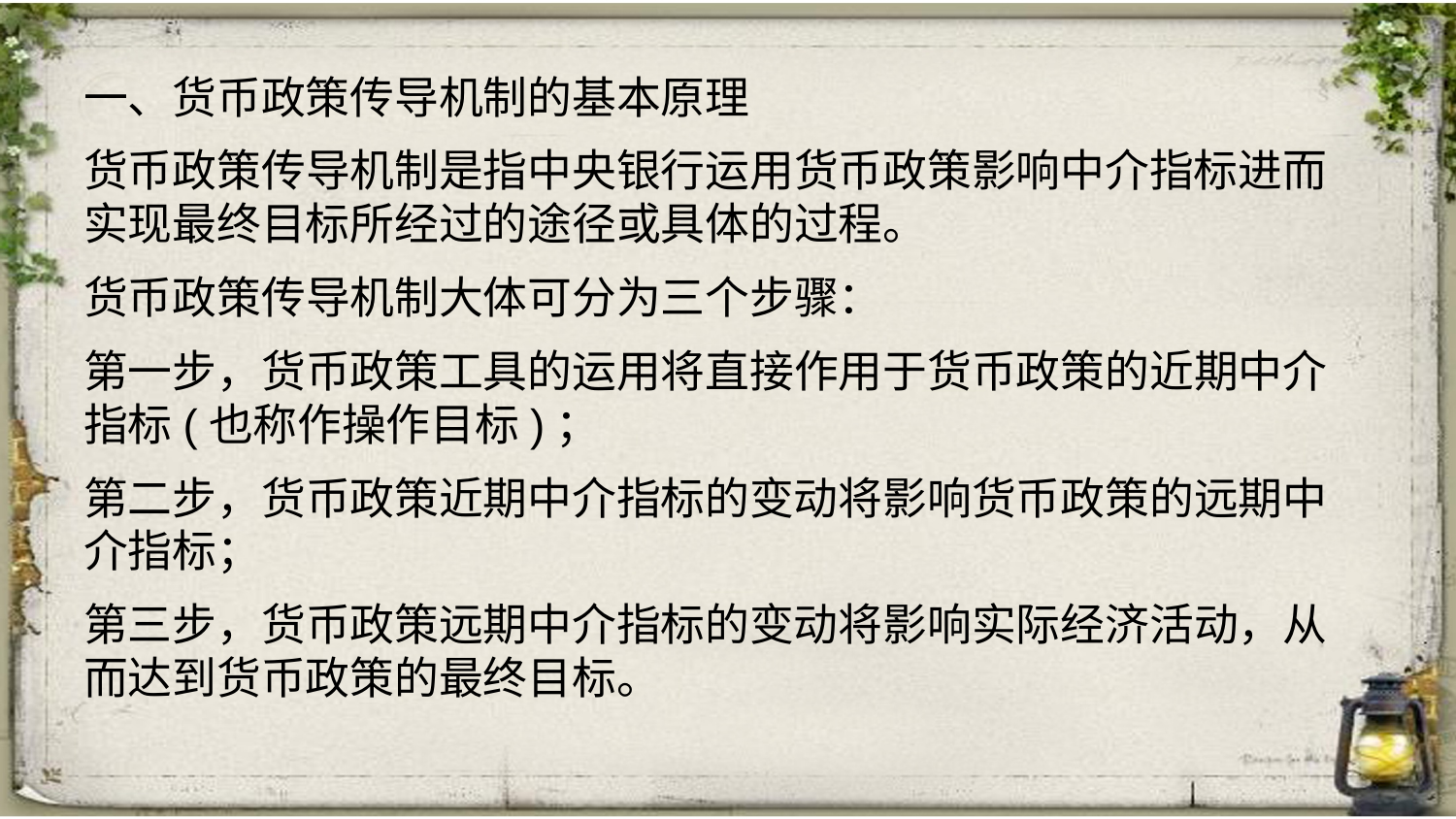

一、货币政策传导机制的基本原理
货币政策传导机制是指中央银行运用货币政策影响中介指标进而实现最终目标所经过的途径或具体的过程。
货币政策传导机制大体可分为三个步骤：
第一步，货币政策工具的运用将直接作用于货币政策的近期中介指标(也称作操作目标)；
第二步，货币政策近期中介指标的变动将影响货币政策的远期中介指标；
第三步，货币政策远期中介指标的变动将影响实际经济活动，从而达到货币政策的最终目标。